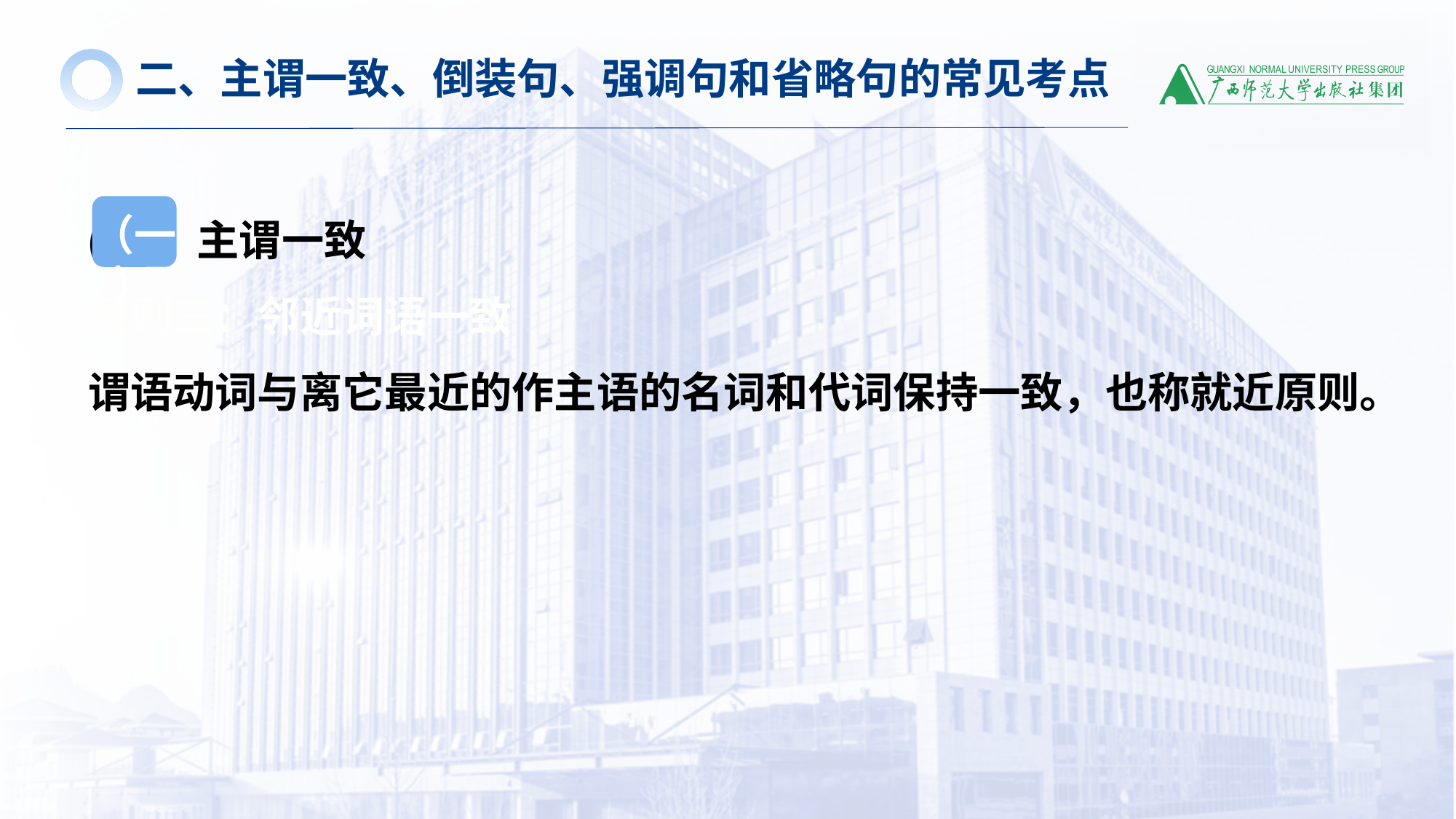

二、主谓一致、倒装句、强调句和省略句的常见考点

(一）主谓一致
原则三：邻近词语一致
谓语动词与离它最近的作主语的名词和代词保持一致，也称就近原则。

（一）